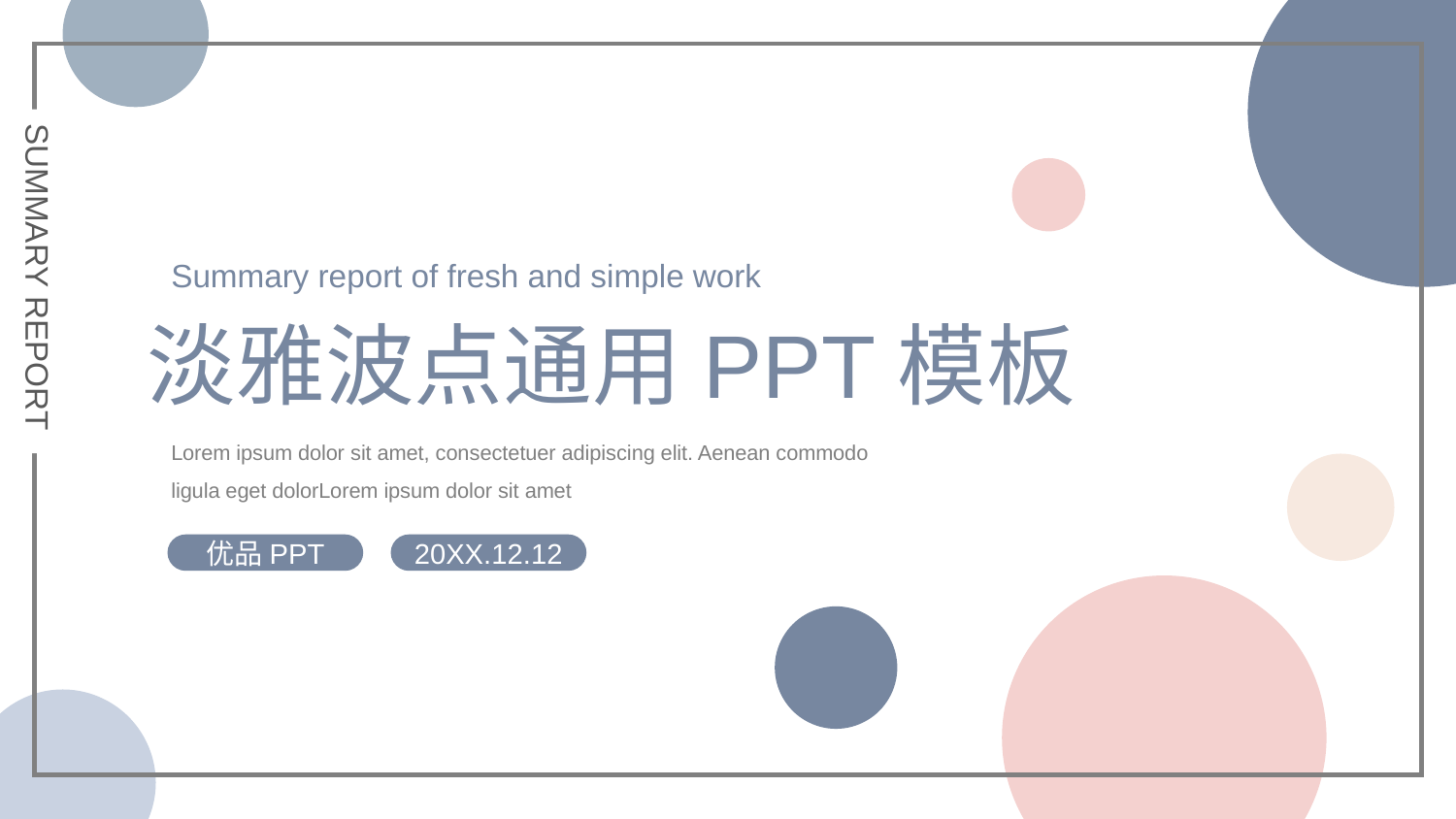

Summary report of fresh and simple work
SUMMARY REPORT
淡雅波点通用PPT模板

Lorem ipsum dolor sit amet, consectetuer adipiscing elit. Aenean commodo ligula eget dolorLorem ipsum dolor sit amet

20XX.12.12
优品PPT